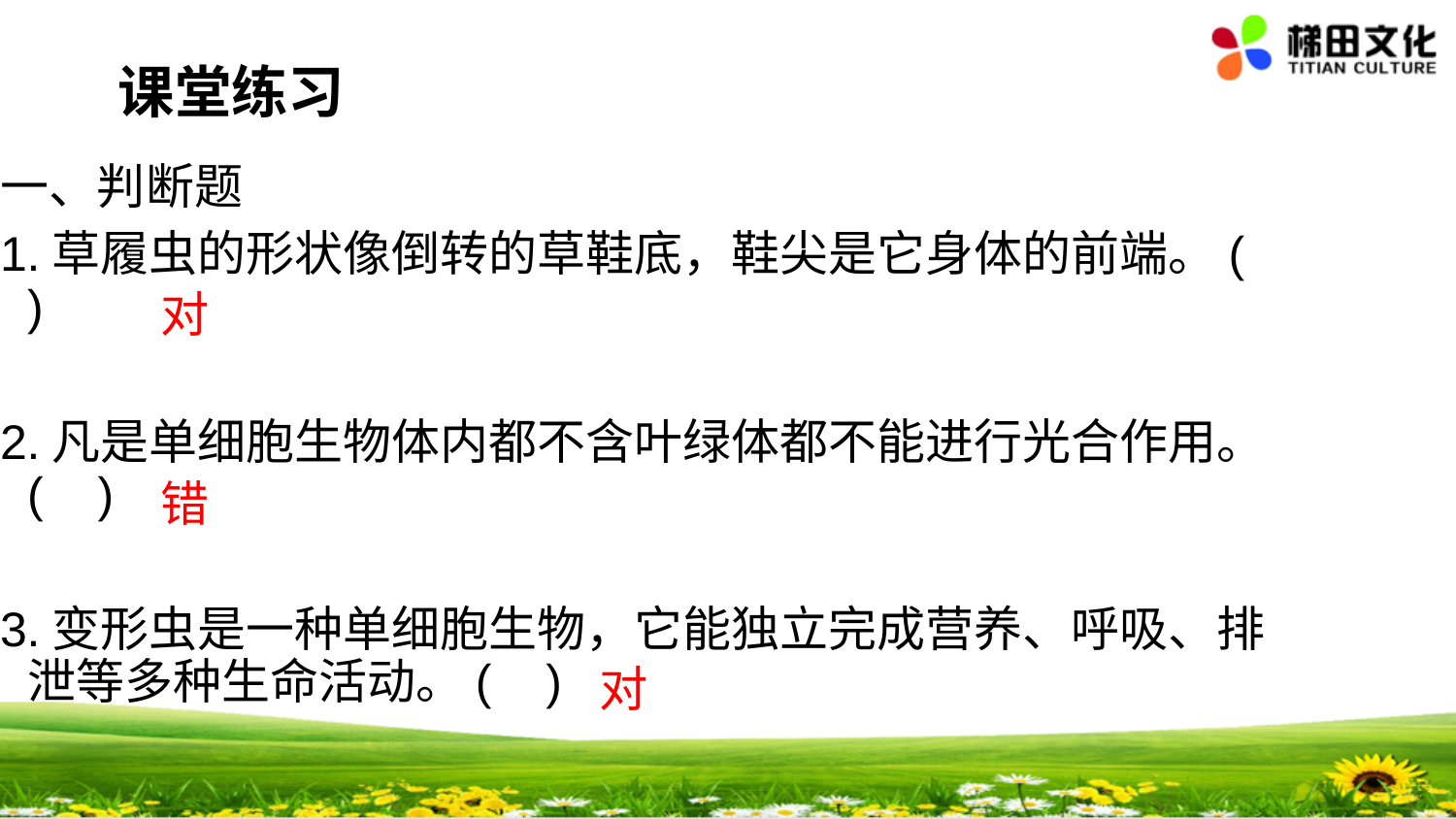

课堂练习
一、判断题
1.草履虫的形状像倒转的草鞋底，鞋尖是它身体的前端。(    )

2.凡是单细胞生物体内都不含叶绿体都不能进行光合作用。(    )

3.变形虫是一种单细胞生物，它能独立完成营养、呼吸、排泄等多种生命活动。(    )
对
错
对